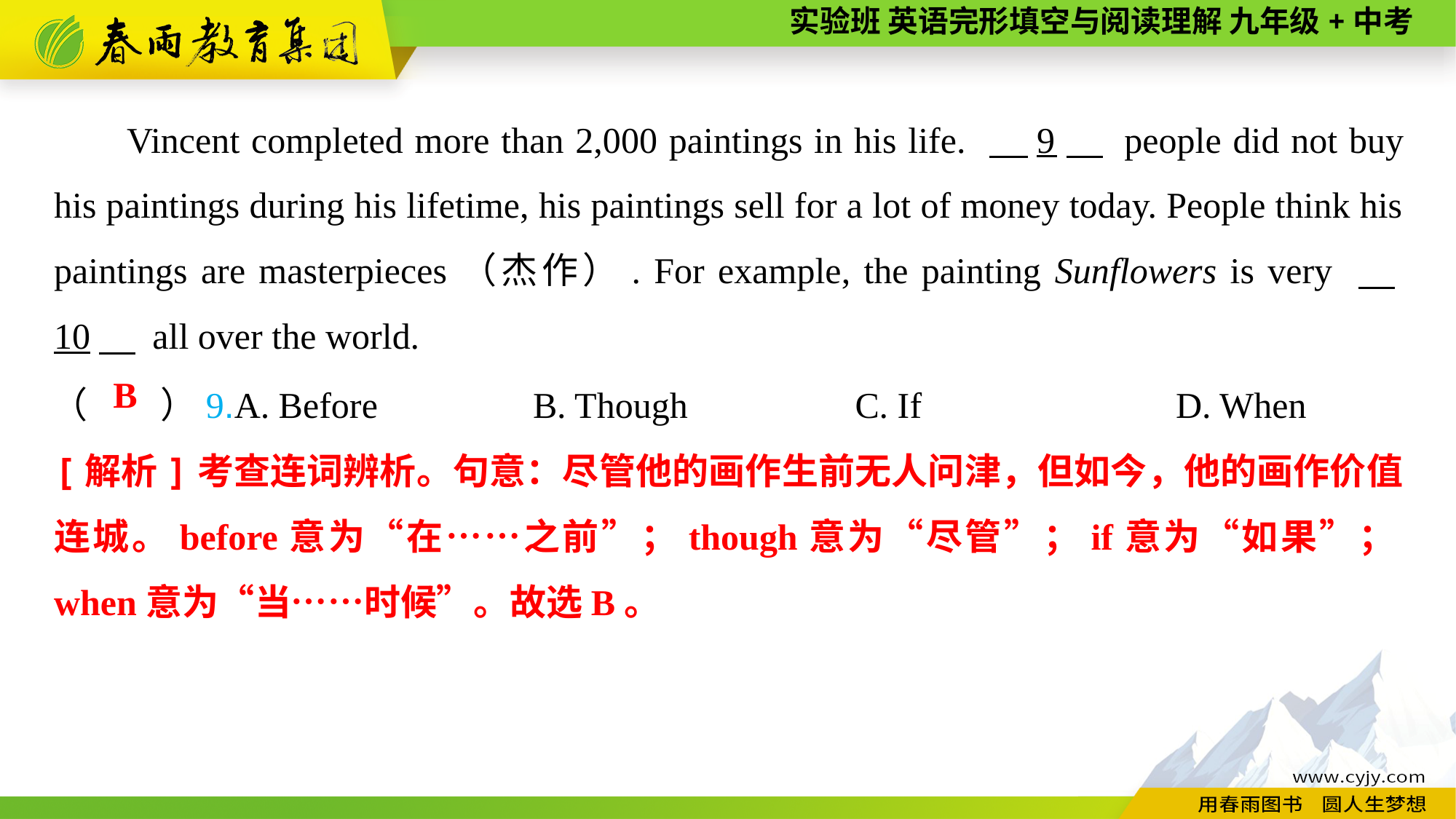

Vincent completed more than 2,000 paintings in his life. 　9　 people did not buy his paintings during his lifetime, his paintings sell for a lot of money today. People think his paintings are masterpieces（杰作）. For example, the painting Sunflowers is very 　10　 all over the world.
（　　）9.A. Before	B. Though	C. If	D. When
B
[解析]考查连词辨析。句意：尽管他的画作生前无人问津，但如今，他的画作价值连城。before意为“在……之前”；though意为“尽管”；if意为“如果”；when意为“当……时候”。故选B。